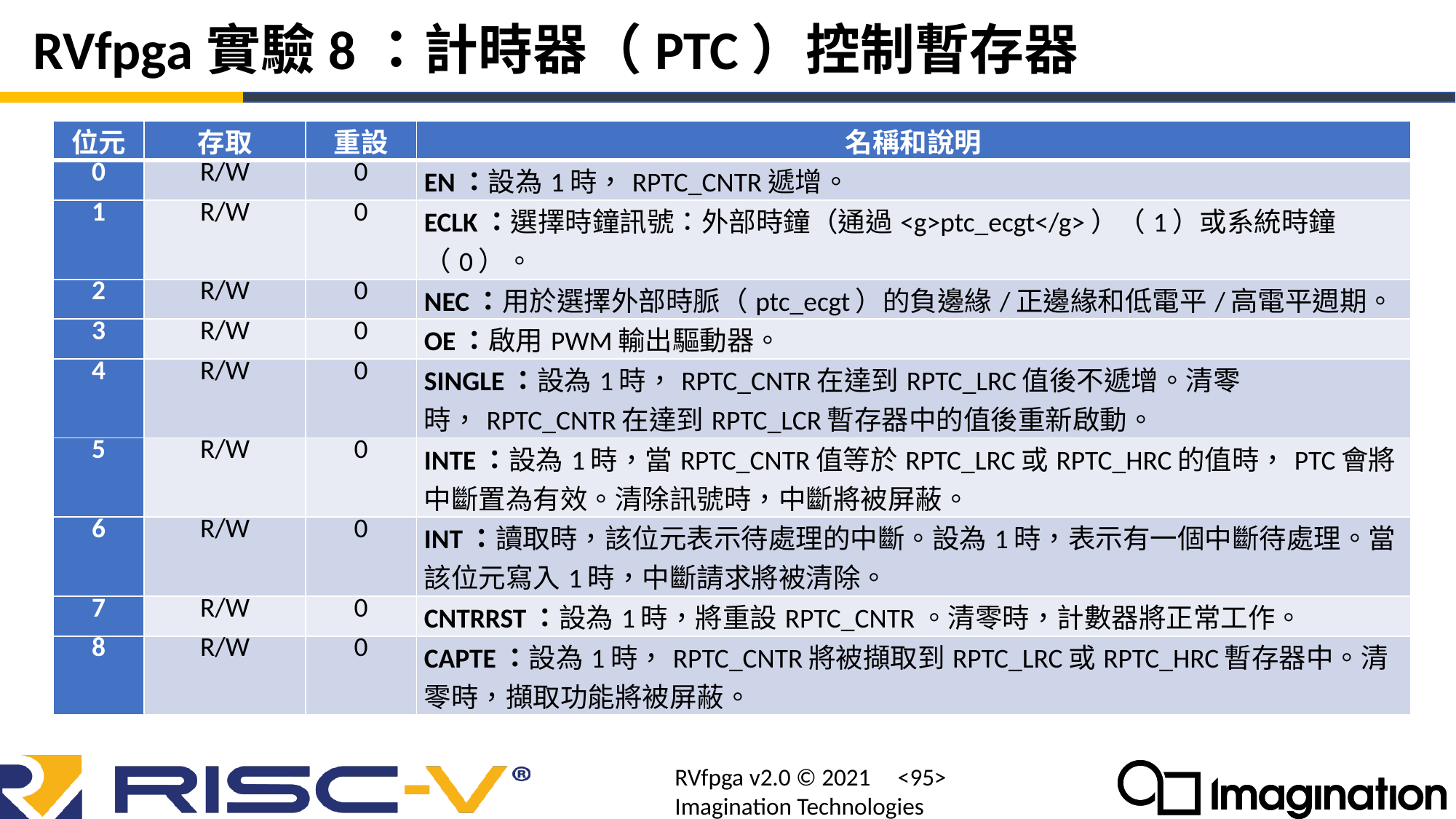

# RVfpga實驗8：計時器（PTC）控制暫存器
| 位元 | 存取 | 重設 | 名稱和說明 |
| --- | --- | --- | --- |
| 0 | R/W | 0 | EN：設為1時，RPTC\_CNTR遞增。 |
| 1 | R/W | 0 | ECLK：選擇時鐘訊號：外部時鐘（通過<g>ptc\_ecgt</g>）（1）或系統時鐘（0）。 |
| 2 | R/W | 0 | NEC：用於選擇外部時脈（ptc\_ecgt）的負邊緣/正邊緣和低電平/高電平週期。 |
| 3 | R/W | 0 | OE：啟用PWM輸出驅動器。 |
| 4 | R/W | 0 | SINGLE：設為1時，RPTC\_CNTR在達到RPTC\_LRC值後不遞增。清零時，RPTC\_CNTR在達到RPTC\_LCR暫存器中的值後重新啟動。 |
| 5 | R/W | 0 | INTE：設為1時，當RPTC\_CNTR值等於RPTC\_LRC或RPTC\_HRC的值時，PTC會將中斷置為有效。清除訊號時，中斷將被屏蔽。 |
| 6 | R/W | 0 | INT：讀取時，該位元表示待處理的中斷。設為1時，表示有一個中斷待處理。當該位元寫入1時，中斷請求將被清除。 |
| 7 | R/W | 0 | CNTRRST：設為1時，將重設RPTC\_CNTR。清零時，計數器將正常工作。 |
| 8 | R/W | 0 | CAPTE：設為1時，RPTC\_CNTR將被擷取到RPTC\_LRC或RPTC\_HRC暫存器中。清零時，擷取功能將被屏蔽。 |